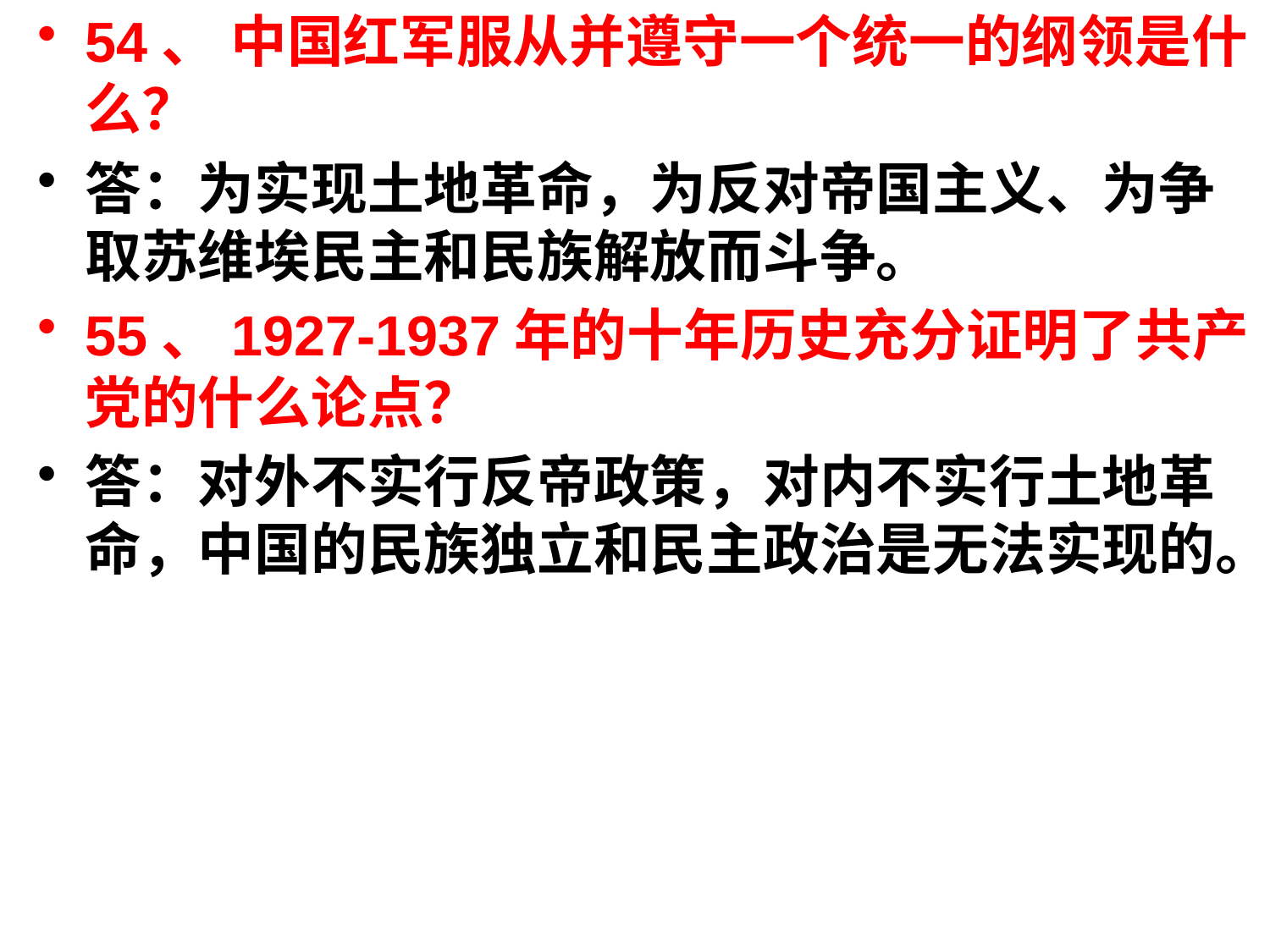

54、 中国红军服从并遵守一个统一的纲领是什么？
答：为实现土地革命，为反对帝国主义、为争取苏维埃民主和民族解放而斗争。
55、1927-1937年的十年历史充分证明了共产党的什么论点？
答：对外不实行反帝政策，对内不实行土地革命，中国的民族独立和民主政治是无法实现的。
#